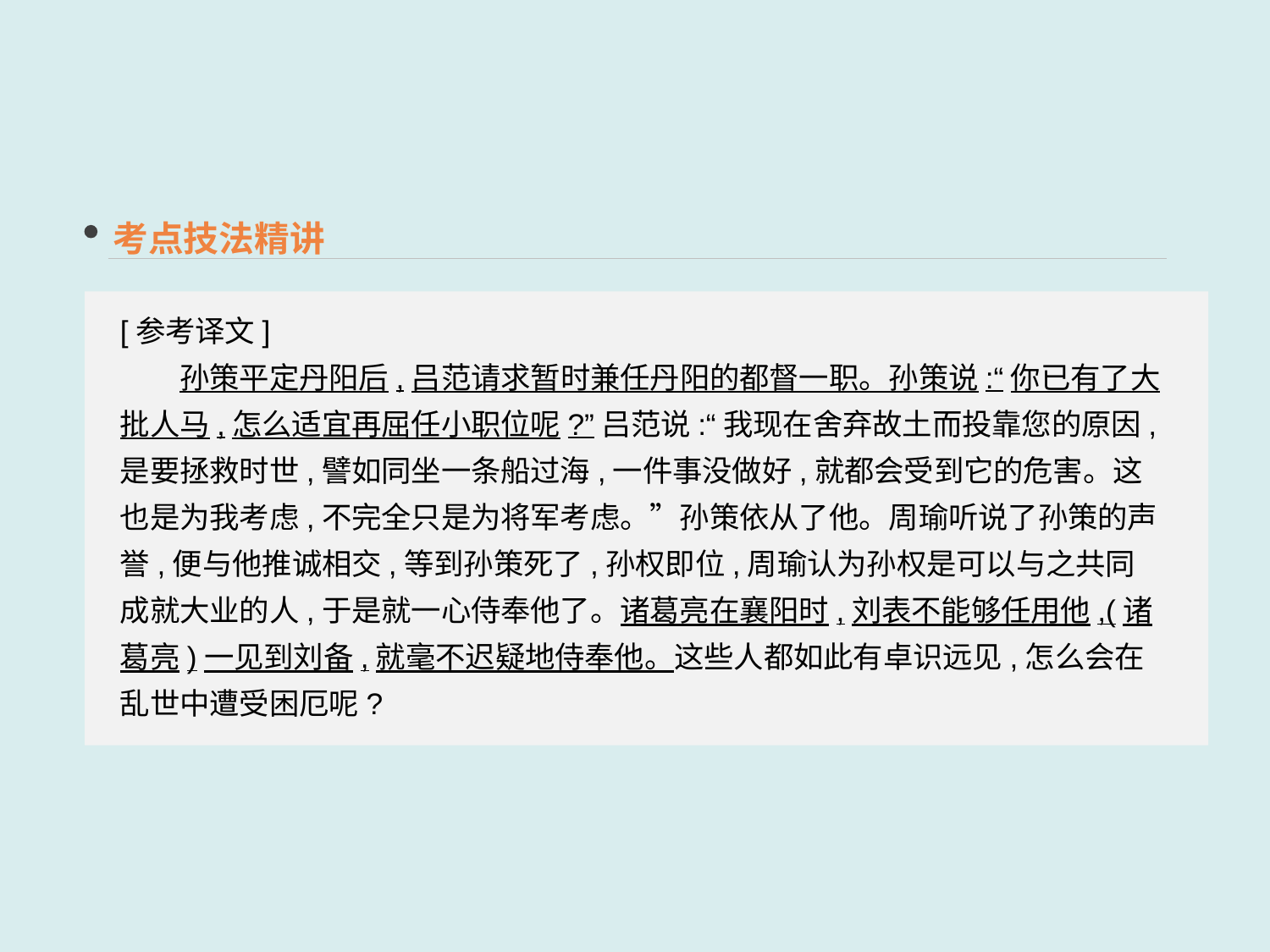

考点技法精讲

[参考译文]
　　孙策平定丹阳后,吕范请求暂时兼任丹阳的都督一职。孙策说:“你已有了大批人马,怎么适宜再屈任小职位呢?”吕范说:“我现在舍弃故土而投靠您的原因,是要拯救时世,譬如同坐一条船过海,一件事没做好,就都会受到它的危害。这也是为我考虑,不完全只是为将军考虑。”孙策依从了他。周瑜听说了孙策的声誉,便与他推诚相交,等到孙策死了,孙权即位,周瑜认为孙权是可以与之共同成就大业的人,于是就一心侍奉他了。诸葛亮在襄阳时,刘表不能够任用他,(诸葛亮)一见到刘备,就毫不迟疑地侍奉他。这些人都如此有卓识远见,怎么会在乱世中遭受困厄呢?